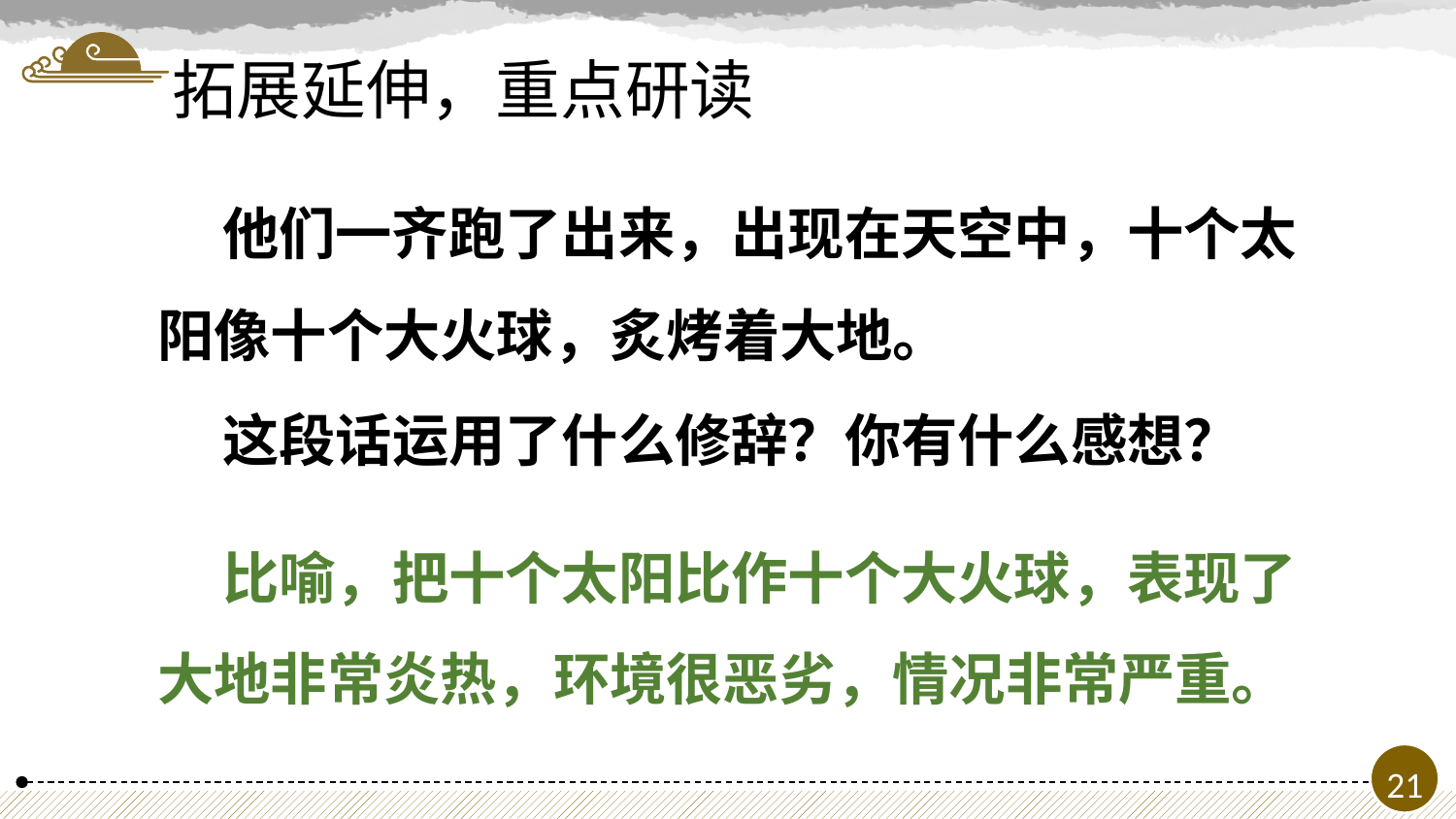

拓展延伸，重点研读
    他们一齐跑了出来，出现在天空中，十个太阳像十个大火球，炙烤着大地。
    这段话运用了什么修辞？你有什么感想？
    比喻，把十个太阳比作十个大火球，表现了大地非常炎热，环境很恶劣，情况非常严重。